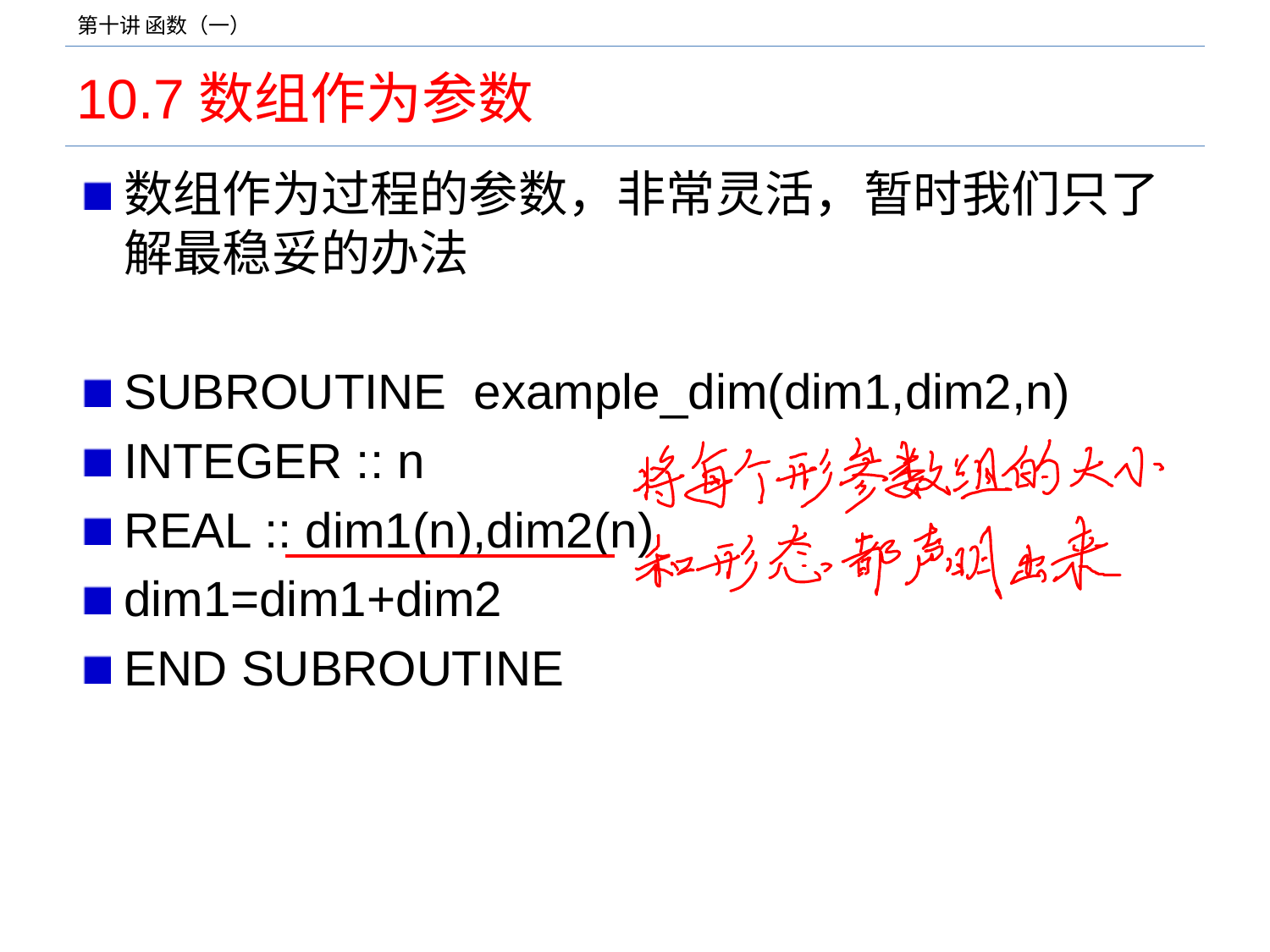

# 10.7数组作为参数
数组作为过程的参数，非常灵活，暂时我们只了解最稳妥的办法

SUBROUTINE  example_dim(dim1,dim2,n)
INTEGER :: n
REAL :: dim1(n),dim2(n)
dim1=dim1+dim2
END SUBROUTINE